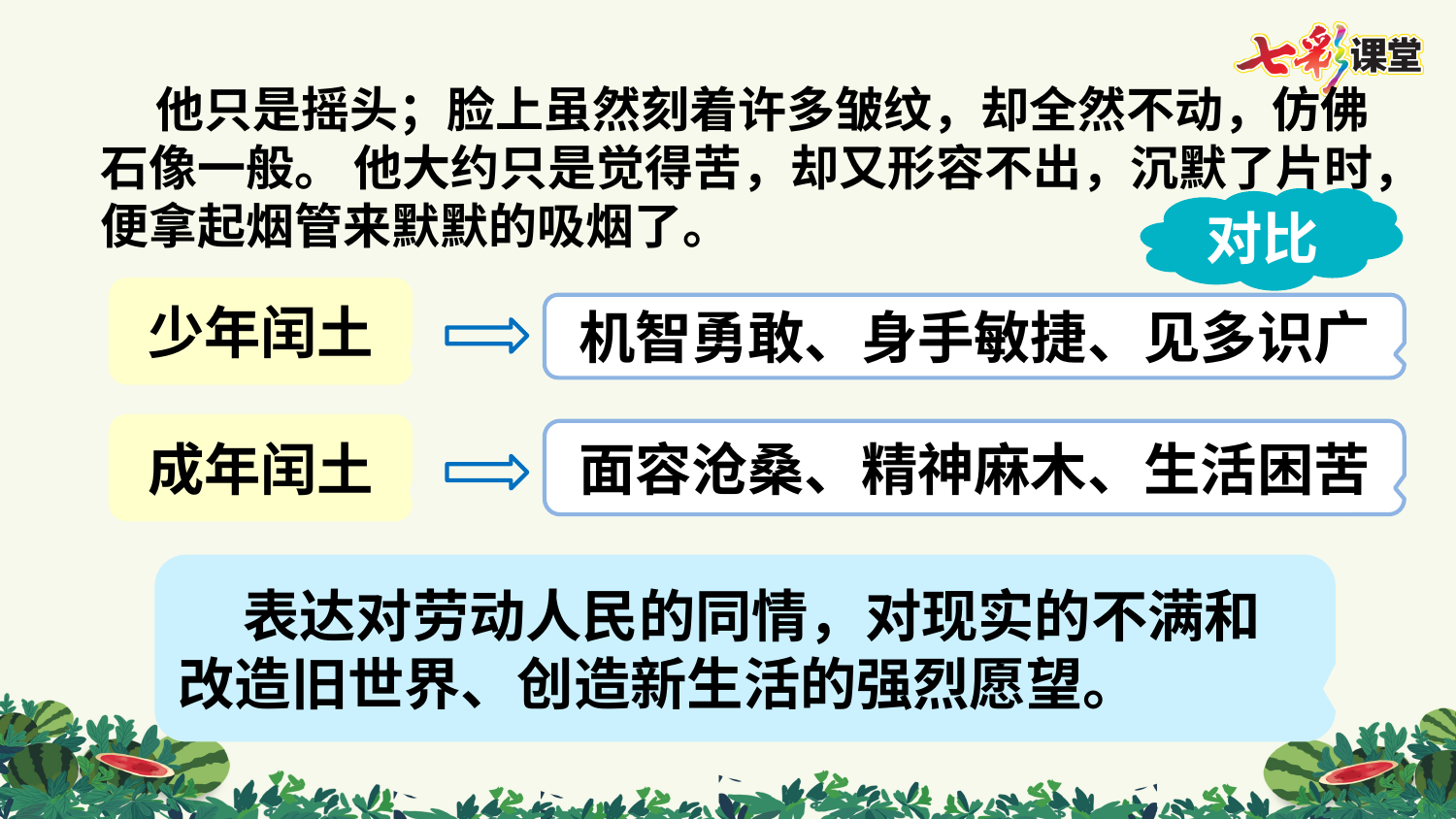

他只是摇头；脸上虽然刻着许多皱纹，却全然不动，仿佛石像一般。 他大约只是觉得苦，却又形容不出，沉默了片时，便拿起烟管来默默的吸烟了。
对比
少年闰土
机智勇敢、身手敏捷、见多识广

成年闰土
面容沧桑、精神麻木、生活困苦

    表达对劳动人民的同情，对现实的不满和改造旧世界、创造新生活的强烈愿望。